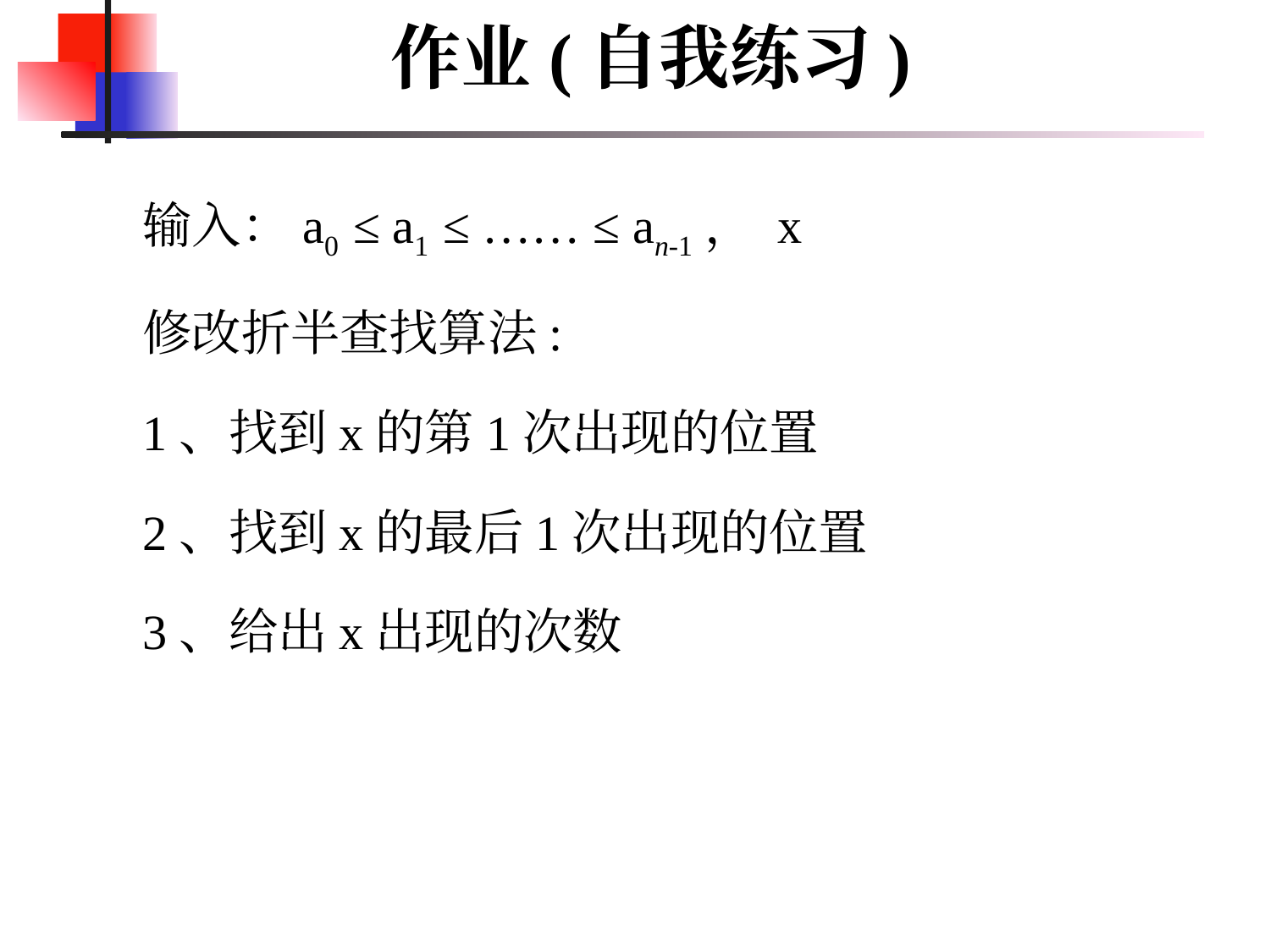

作业(自我练习)
输入：a0  ≤ a1  ≤ …… ≤ an-1， x
修改折半查找算法:
1、找到x的第1次出现的位置
2、找到x的最后1次出现的位置
3、给出x出现的次数